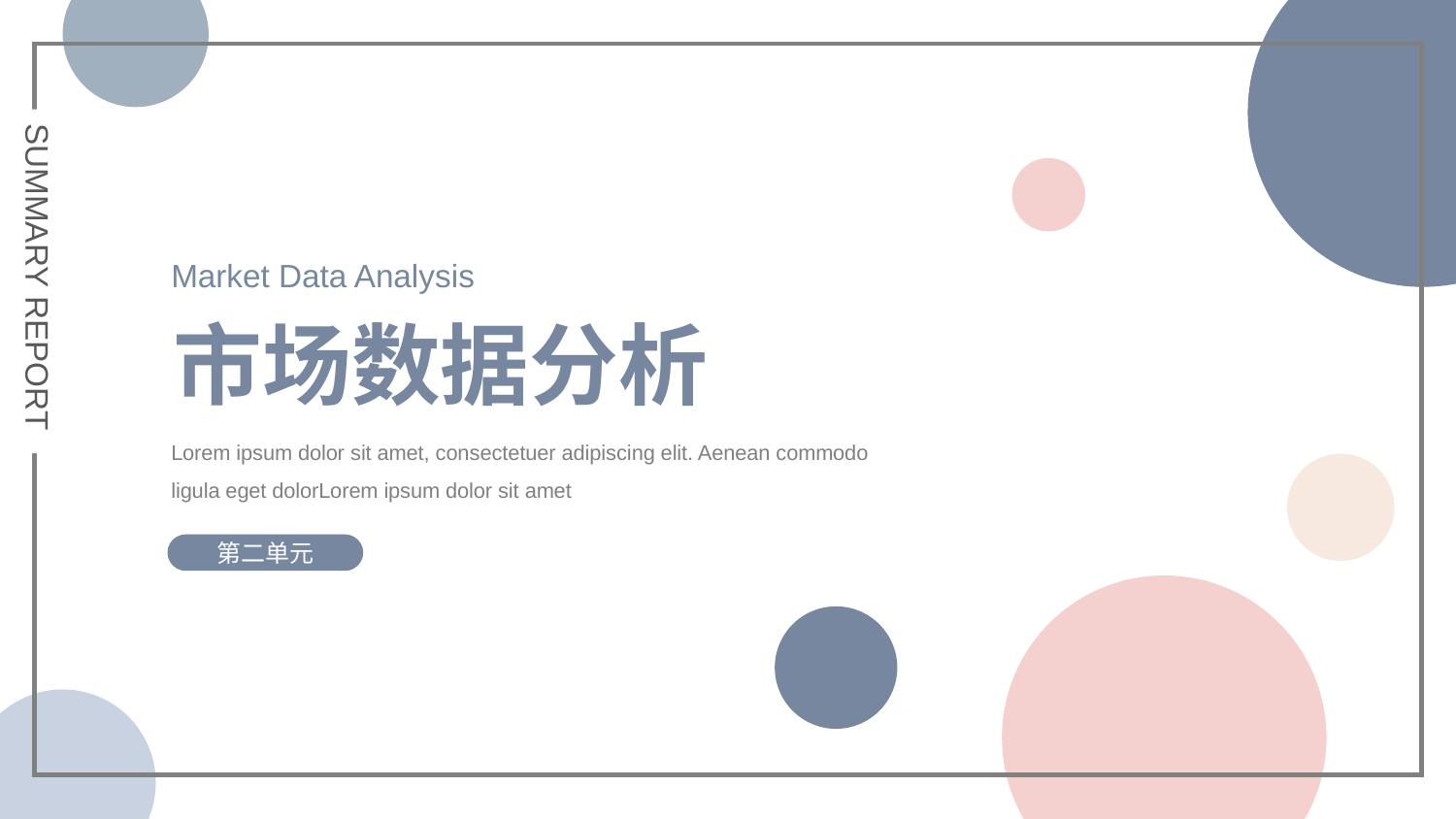

Market Data Analysis
SUMMARY REPORT
市场数据分析

Lorem ipsum dolor sit amet, consectetuer adipiscing elit. Aenean commodo ligula eget dolorLorem ipsum dolor sit amet

第二单元